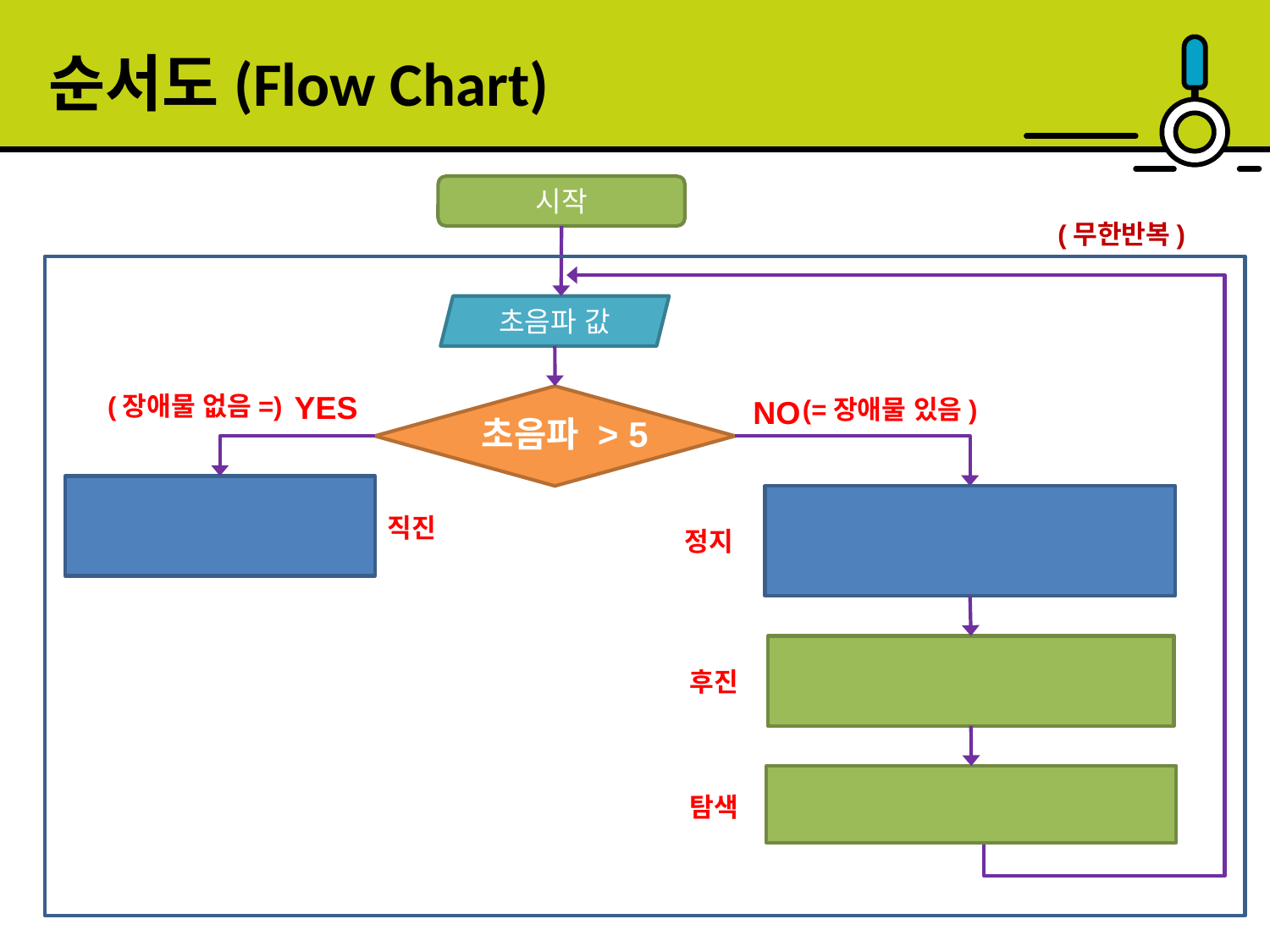

순서도(Flow Chart)
시작
(무한반복)

초음파 값
(장애물 없음=)
YES
(=장애물 있음)

NO
초음파 > 5

직진
정지

후진

탐색